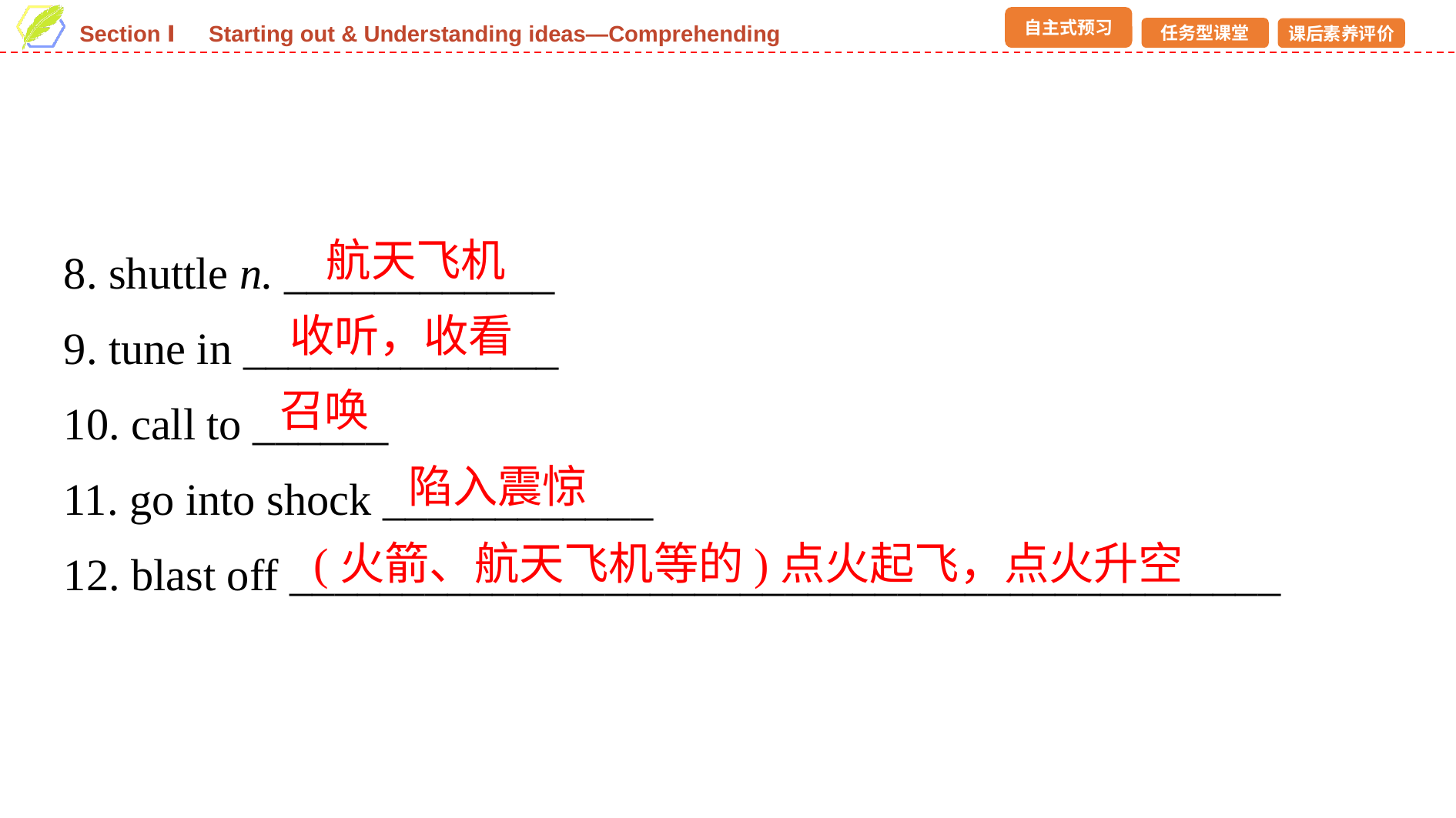

8. shuttle n. ____________
9. tune in ______________
10. call to ______
11. go into shock ____________
12. blast off ____________________________________________
航天飞机
收听，收看
召唤
陷入震惊
(火箭、航天飞机等的)点火起飞，点火升空